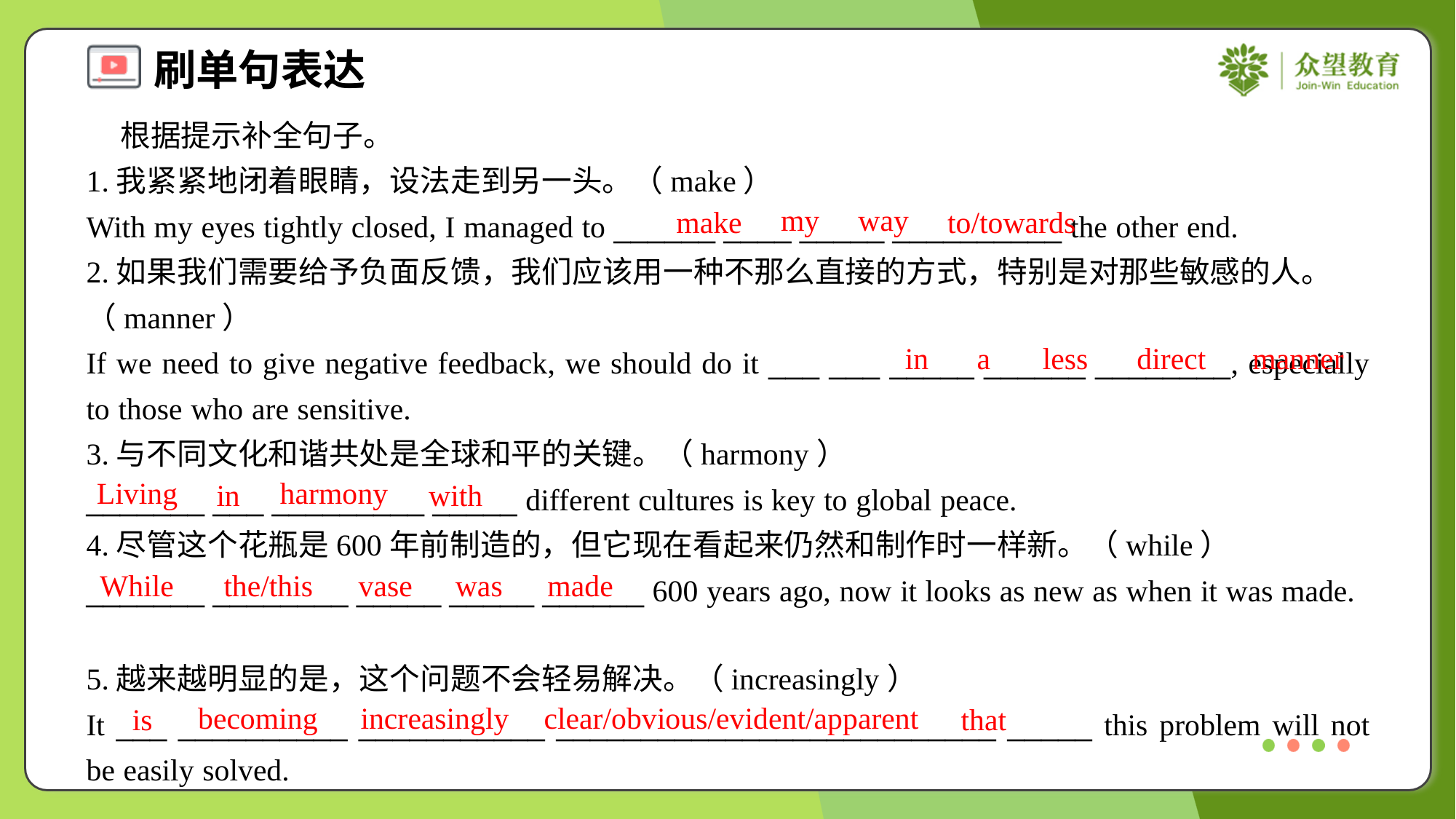

根据提示补全句子。
1.我紧紧地闭着眼睛，设法走到另一头。（make）
With my eyes tightly closed, I managed to ______ ____ _____ __________ the other end.
my
way
make
to/towards
2.如果我们需要给予负面反馈，我们应该用一种不那么直接的方式，特别是对那些敏感的人。（manner）
If we need to give negative feedback, we should do it ___ ___ _____ ______ ________, especially to those who are sensitive.
in
a
less
direct
manner
3.与不同文化和谐共处是全球和平的关键。（harmony）
_______ ___ _________ _____ different cultures is key to global peace.
Living
harmony
in
with
4.尽管这个花瓶是600年前制造的，但它现在看起来仍然和制作时一样新。（while）
_______ ________ _____ _____ ______ 600 years ago, now it looks as new as when it was made.
While
the/this
vase
was
made
5.越来越明显的是，这个问题不会轻易解决。（increasingly）
It ___ __________ ___________ __________________________ _____ this problem will not be easily solved.
becoming
increasingly
clear/obvious/evident/apparent
is
that